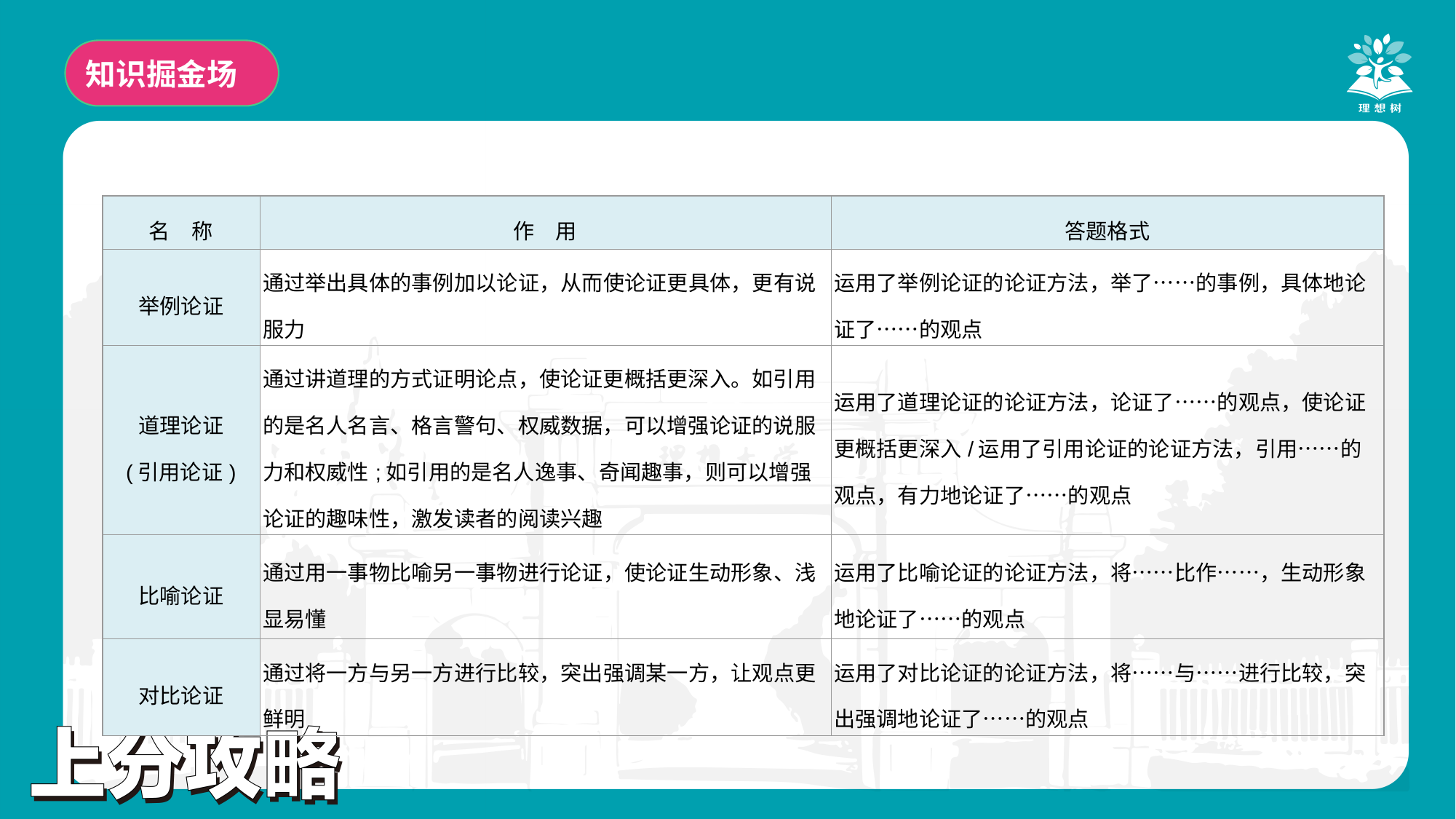

知识掘金场
| 名　称 | 作　用 | 答题格式 |
| --- | --- | --- |
| 举例论证 | 通过举出具体的事例加以论证，从而使论证更具体，更有说服力 | 运用了举例论证的论证方法，举了……的事例，具体地论证了……的观点 |
| 道理论证 (引用论证) | 通过讲道理的方式证明论点，使论证更概括更深入。如引用的是名人名言、格言警句、权威数据，可以增强论证的说服力和权威性;如引用的是名人逸事、奇闻趣事，则可以增强论证的趣味性，激发读者的阅读兴趣 | 运用了道理论证的论证方法，论证了……的观点，使论证更概括更深入/运用了引用论证的论证方法，引用……的观点，有力地论证了……的观点 |
| 比喻论证 | 通过用一事物比喻另一事物进行论证，使论证生动形象、浅显易懂 | 运用了比喻论证的论证方法，将……比作……，生动形象地论证了……的观点 |
| 对比论证 | 通过将一方与另一方进行比较，突出强调某一方，让观点更鲜明 | 运用了对比论证的论证方法，将……与……进行比较，突出强调地论证了……的观点 |